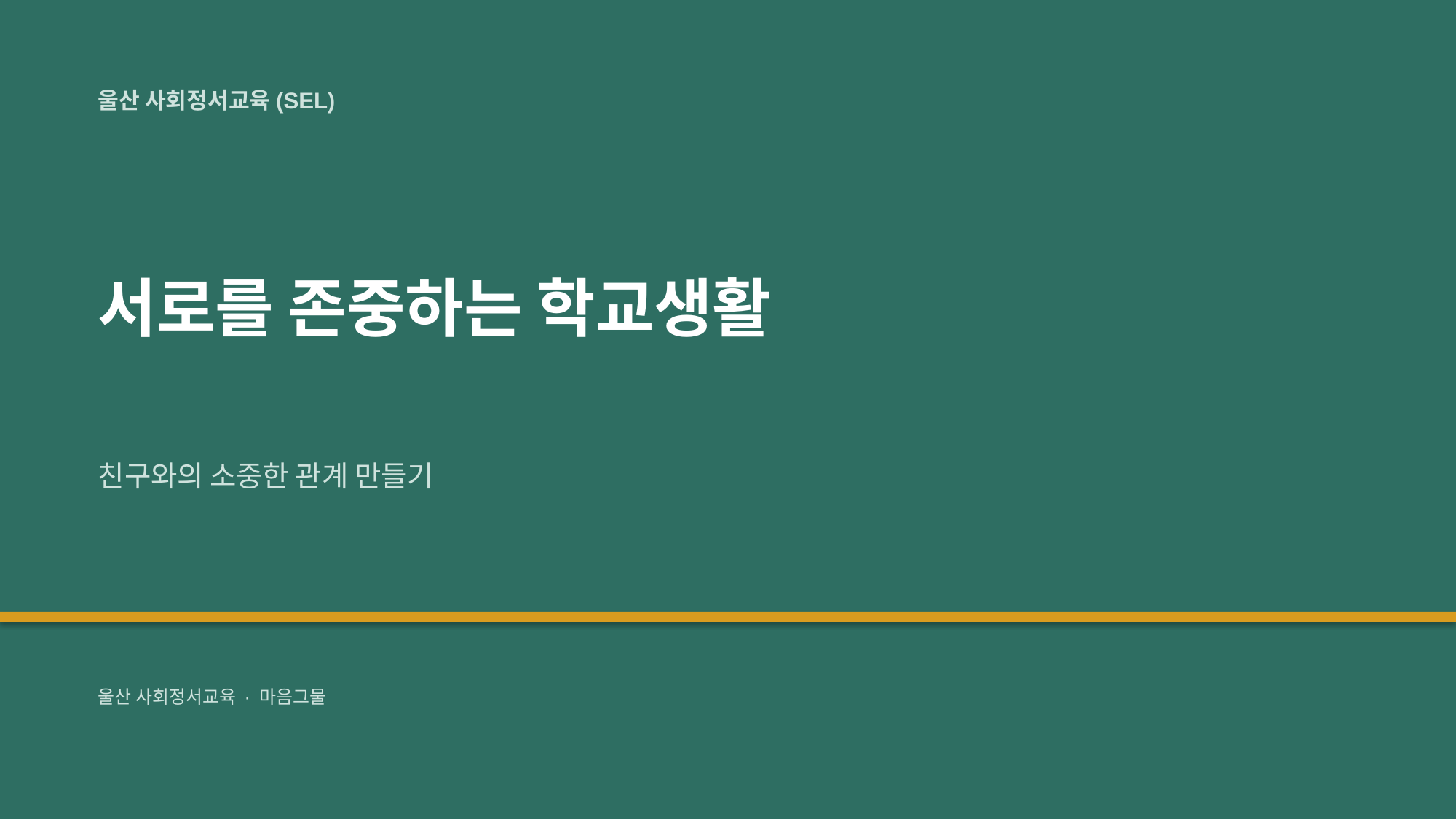

울산 사회정서교육(SEL)
서로를 존중하는 학교생활
친구와의 소중한 관계 만들기

울산 사회정서교육 · 마음그물